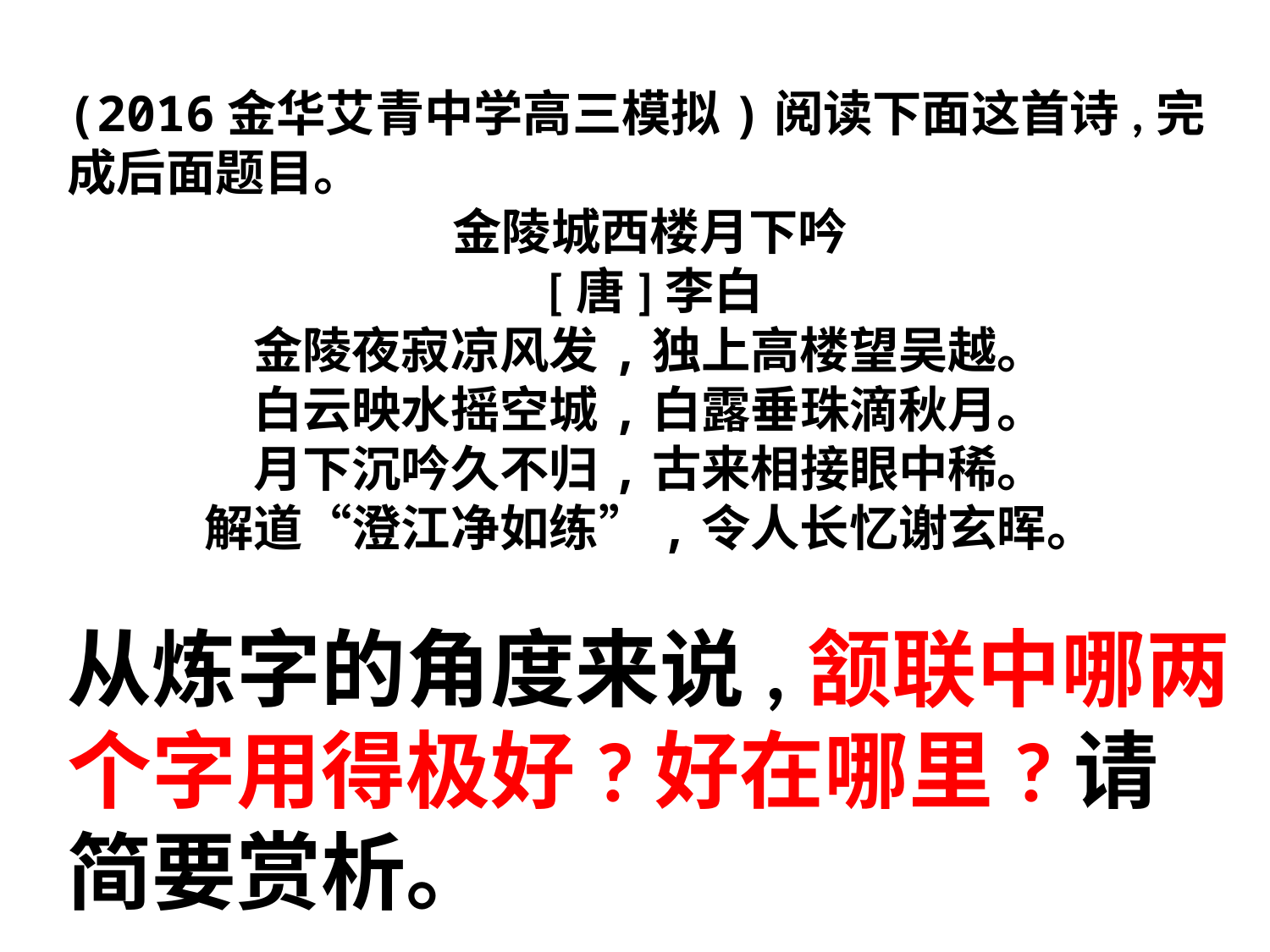

(2016金华艾青中学高三模拟)阅读下面这首诗,完成后面题目。
金陵城西楼月下吟
 [唐]李白
金陵夜寂凉风发,独上高楼望吴越。
白云映水摇空城,白露垂珠滴秋月。
月下沉吟久不归,古来相接眼中稀。
解道“澄江净如练”,令人长忆谢玄晖。

从炼字的角度来说,颔联中哪两个字用得极好?好在哪里?请简要赏析。